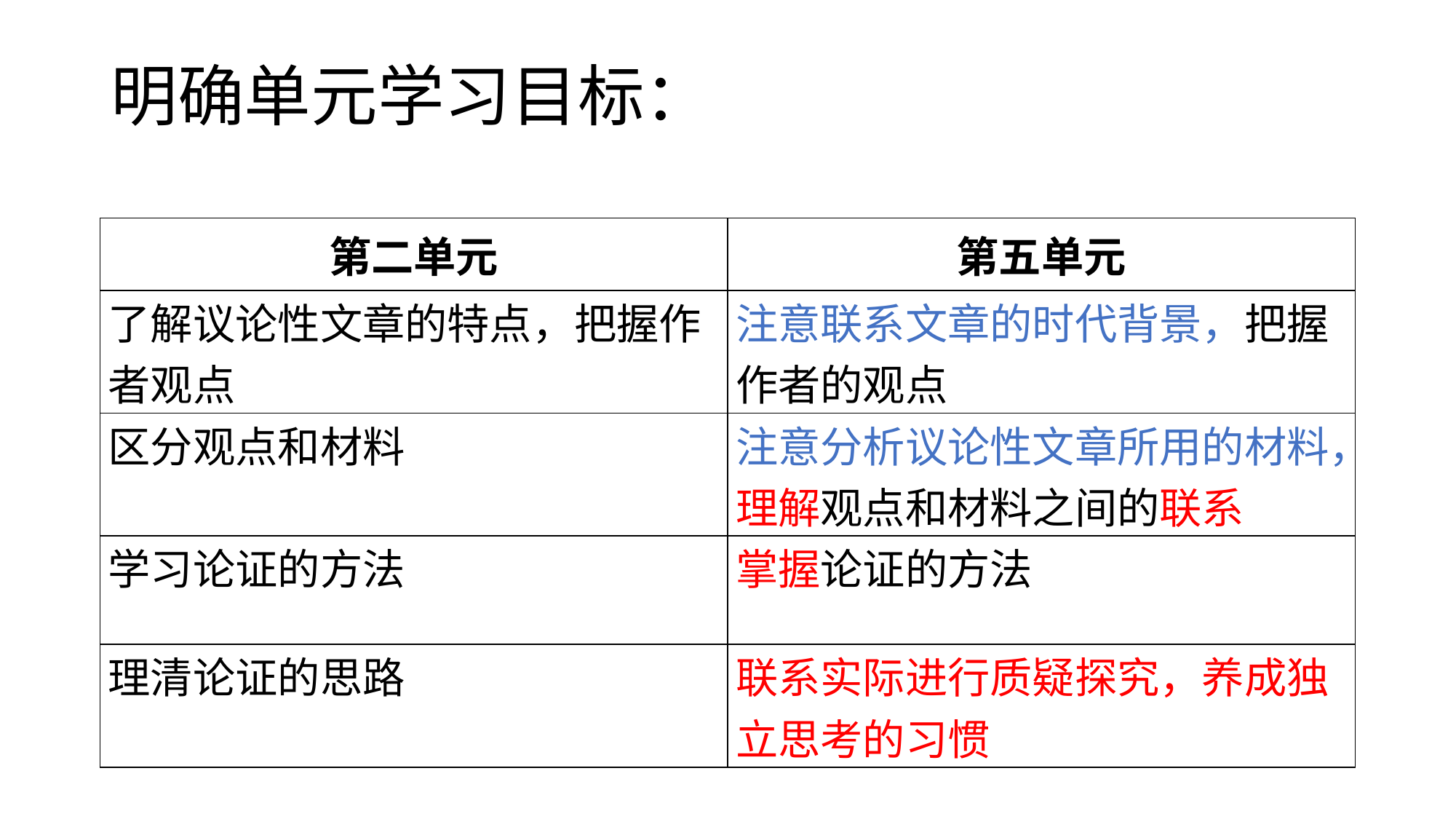

# 明确单元学习目标：
| 第二单元 | 第五单元 |
| --- | --- |
| 了解议论性文章的特点，把握作者观点 | 注意联系文章的时代背景，把握作者的观点 |
| 区分观点和材料 | 注意分析议论性文章所用的材料，理解观点和材料之间的联系 |
| 学习论证的方法 | 掌握论证的方法 |
| 理清论证的思路 | 联系实际进行质疑探究，养成独立思考的习惯 |